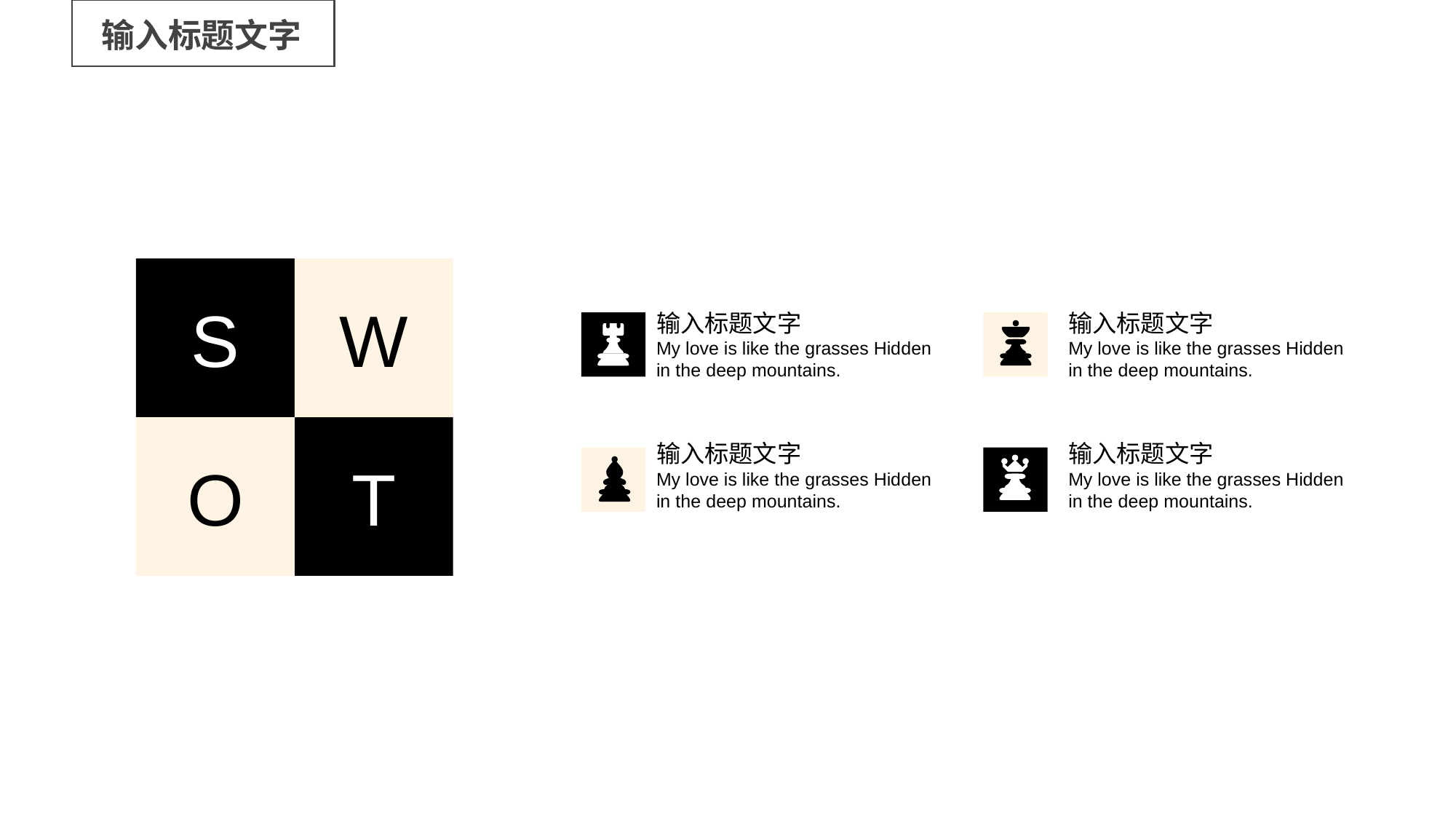

输入标题文字
S
W
输入标题文字
My love is like the grasses Hidden
in the deep mountains.
输入标题文字
My love is like the grasses Hidden
in the deep mountains.

O
T
输入标题文字
My love is like the grasses Hidden
in the deep mountains.
输入标题文字
My love is like the grasses Hidden
in the deep mountains.